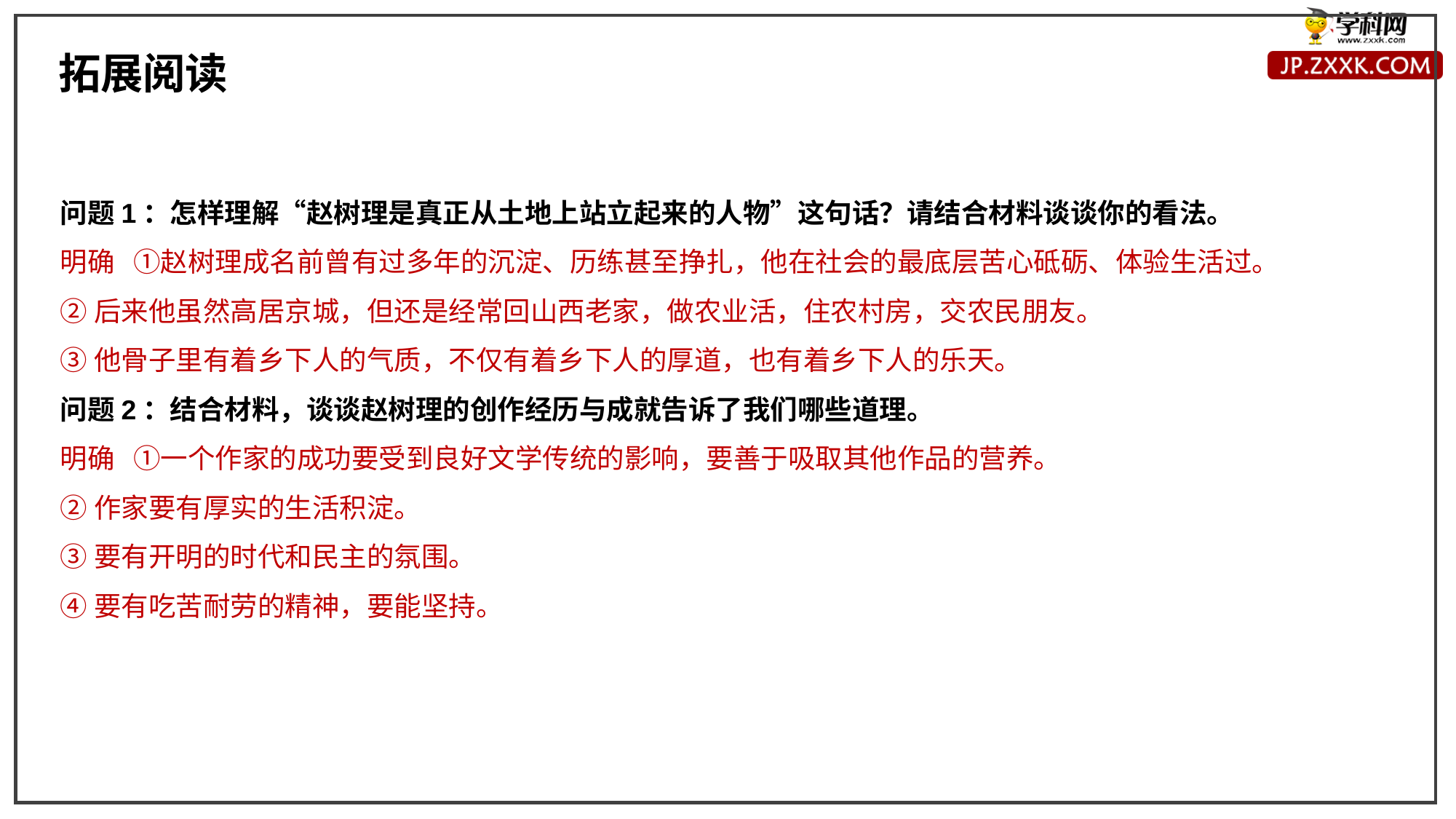

拓展阅读
问题1：怎样理解“赵树理是真正从土地上站立起来的人物”这句话？请结合材料谈谈你的看法。
明确   ①赵树理成名前曾有过多年的沉淀、历练甚至挣扎，他在社会的最底层苦心砥砺、体验生活过。
②后来他虽然高居京城，但还是经常回山西老家，做农业活，住农村房，交农民朋友。
③他骨子里有着乡下人的气质，不仅有着乡下人的厚道，也有着乡下人的乐天。
问题2：结合材料，谈谈赵树理的创作经历与成就告诉了我们哪些道理。
明确   ①一个作家的成功要受到良好文学传统的影响，要善于吸取其他作品的营养。
②作家要有厚实的生活积淀。
③要有开明的时代和民主的氛围。
④要有吃苦耐劳的精神，要能坚持。